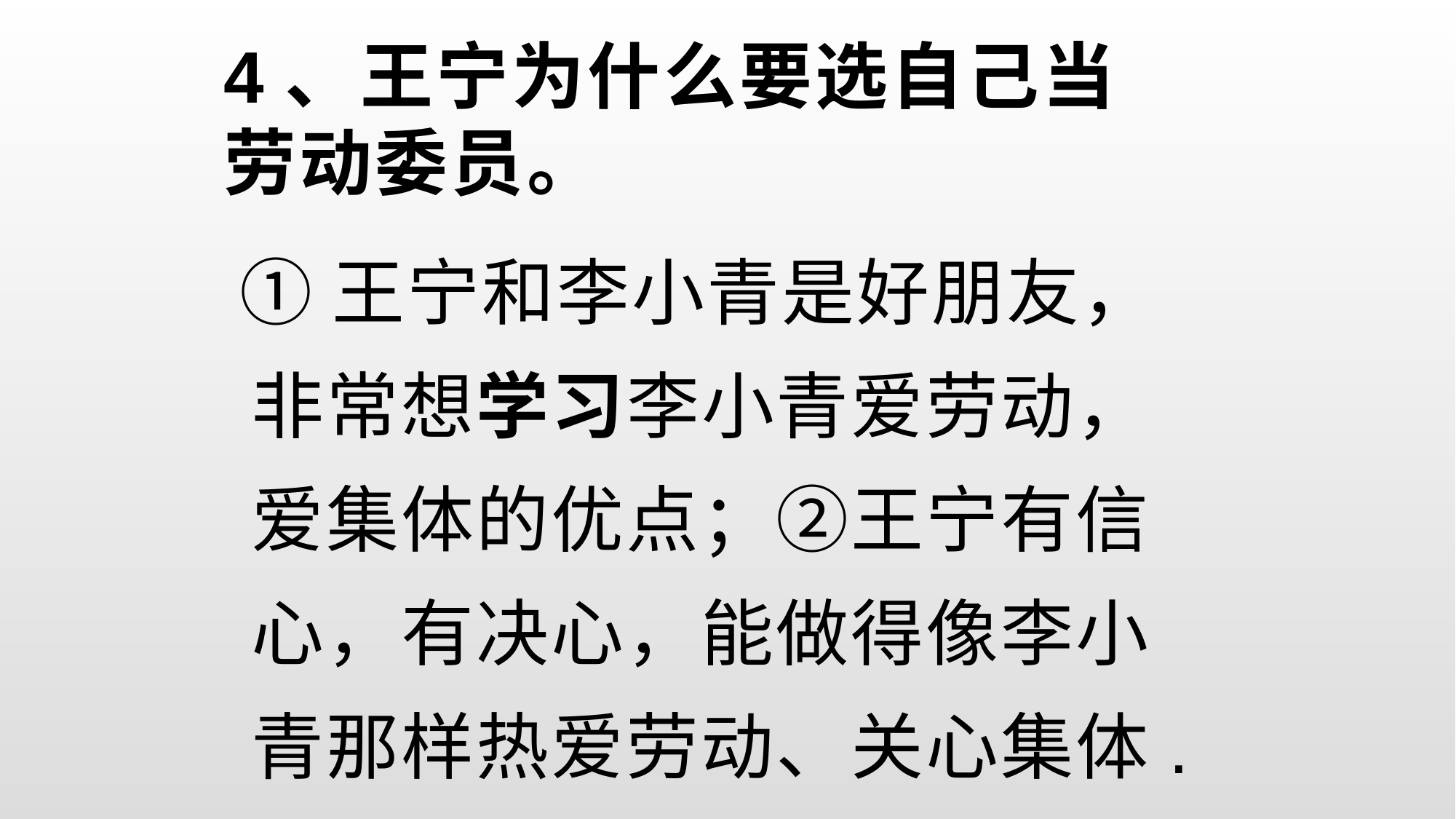

# 4、王宁为什么要选自己当劳动委员。
  ①王宁和李小青是好朋友，非常想学习李小青爱劳动，爱集体的优点；②王宁有信心，有决心，能做得像李小青那样热爱劳动、关心集体.